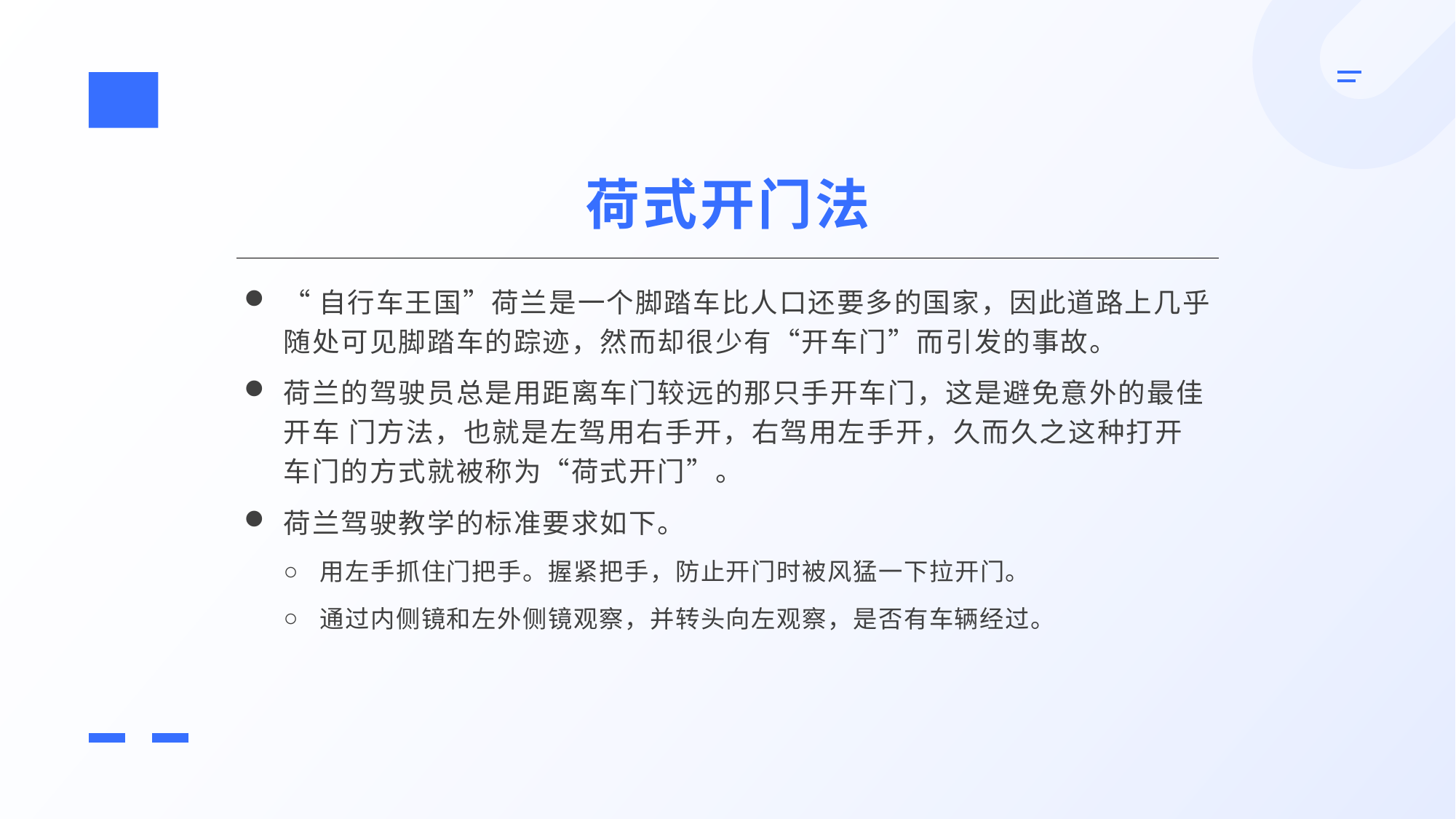

荷式开门法
“自行车王国”荷兰是一个脚踏车比人口还要多的国家，因此道路上几乎随处可见脚踏车的踪迹，然而却很少有“开车门”而引发的事故。
荷兰的驾驶员总是用距离车门较远的那只手开车门，这是避免意外的最佳开车 门方法，也就是左驾用右手开，右驾用左手开，久而久之这种打开车门的方式就被称为“荷式开门”。
荷兰驾驶教学的标准要求如下。
用左手抓住门把手。握紧把手，防止开门时被风猛一下拉开门。
通过内侧镜和左外侧镜观察，并转头向左观察，是否有车辆经过。